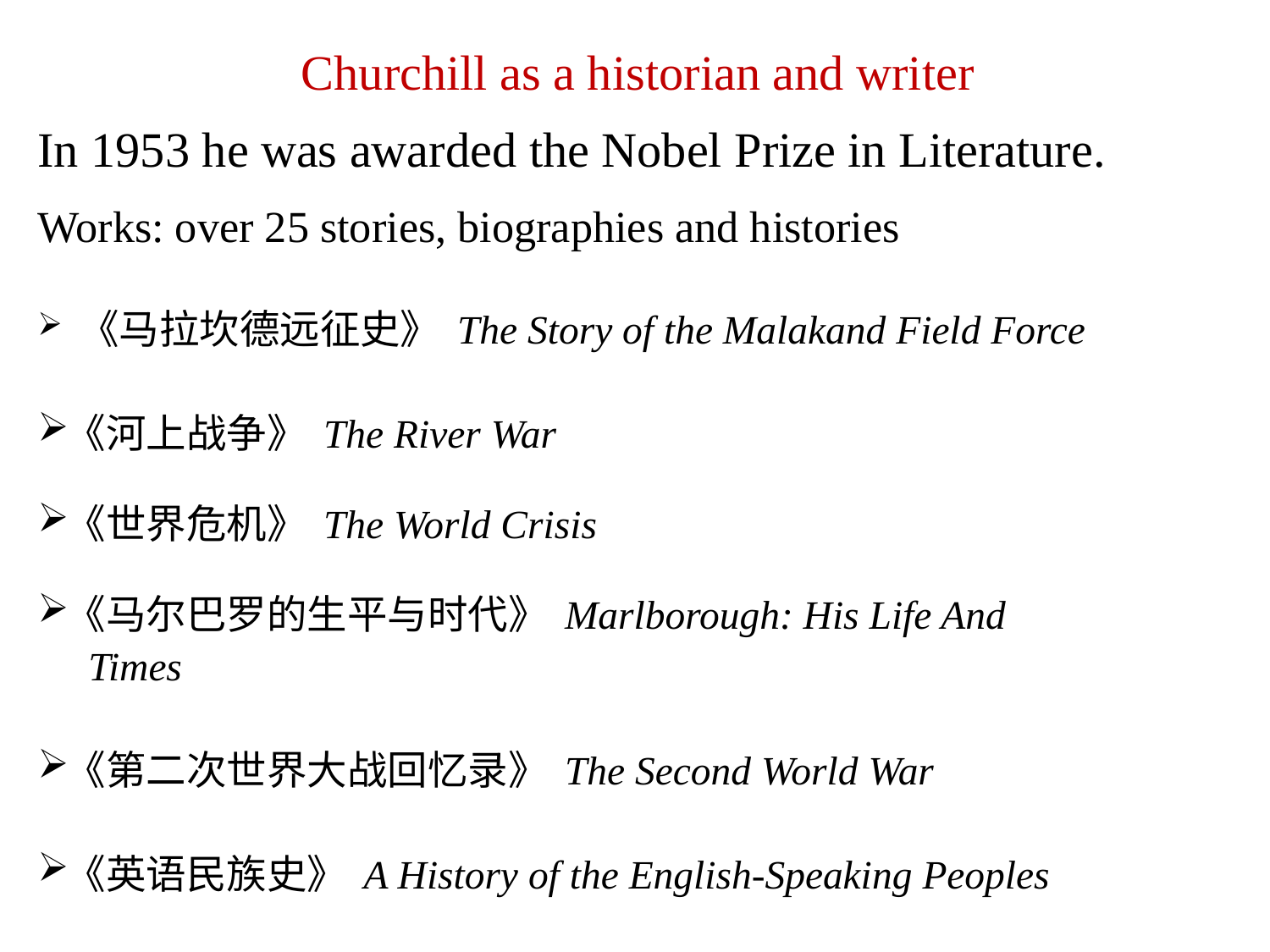

# Churchill as a historian and writer
In 1953 he was awarded the Nobel Prize in Literature.
Works: over 25 stories, biographies and histories

 《马拉坎德远征史》 The Story of the Malakand Field Force

《河上战争》 The River War
《世界危机》 The World Crisis
《马尔巴罗的生平与时代》 Marlborough: His Life And
     Times

《第二次世界大战回忆录》 The Second World War

《英语民族史》 A History of the English-Speaking Peoples